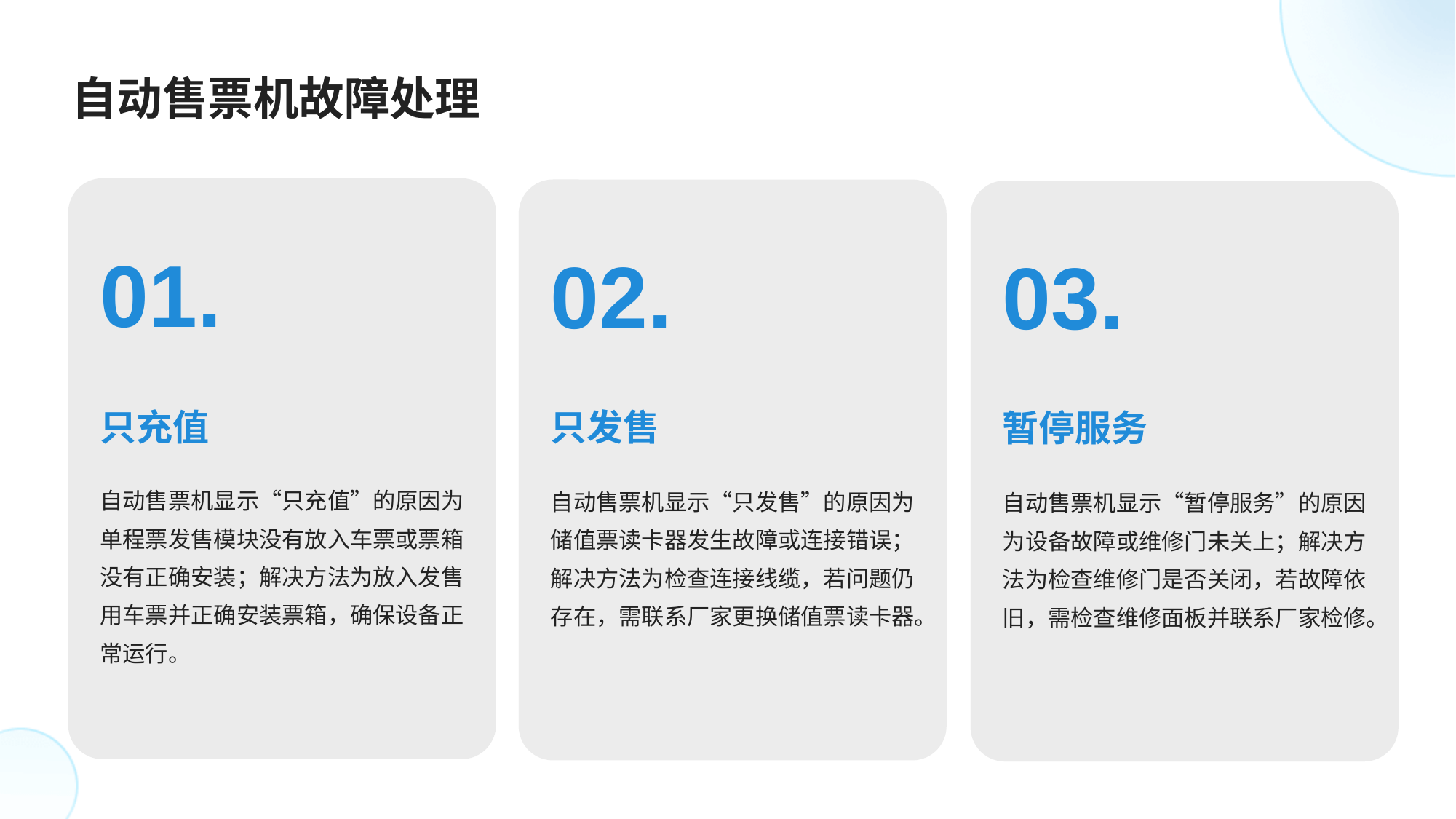

自动售票机故障处理

01.
02.
03.
只充值
只发售
暂停服务
自动售票机显示“只充值”的原因为单程票发售模块没有放入车票或票箱没有正确安装；解决方法为放入发售用车票并正确安装票箱，确保设备正常运行。
自动售票机显示“只发售”的原因为储值票读卡器发生故障或连接错误；解决方法为检查连接线缆，若问题仍存在，需联系厂家更换储值票读卡器。
自动售票机显示“暂停服务”的原因为设备故障或维修门未关上；解决方法为检查维修门是否关闭，若故障依旧，需检查维修面板并联系厂家检修。